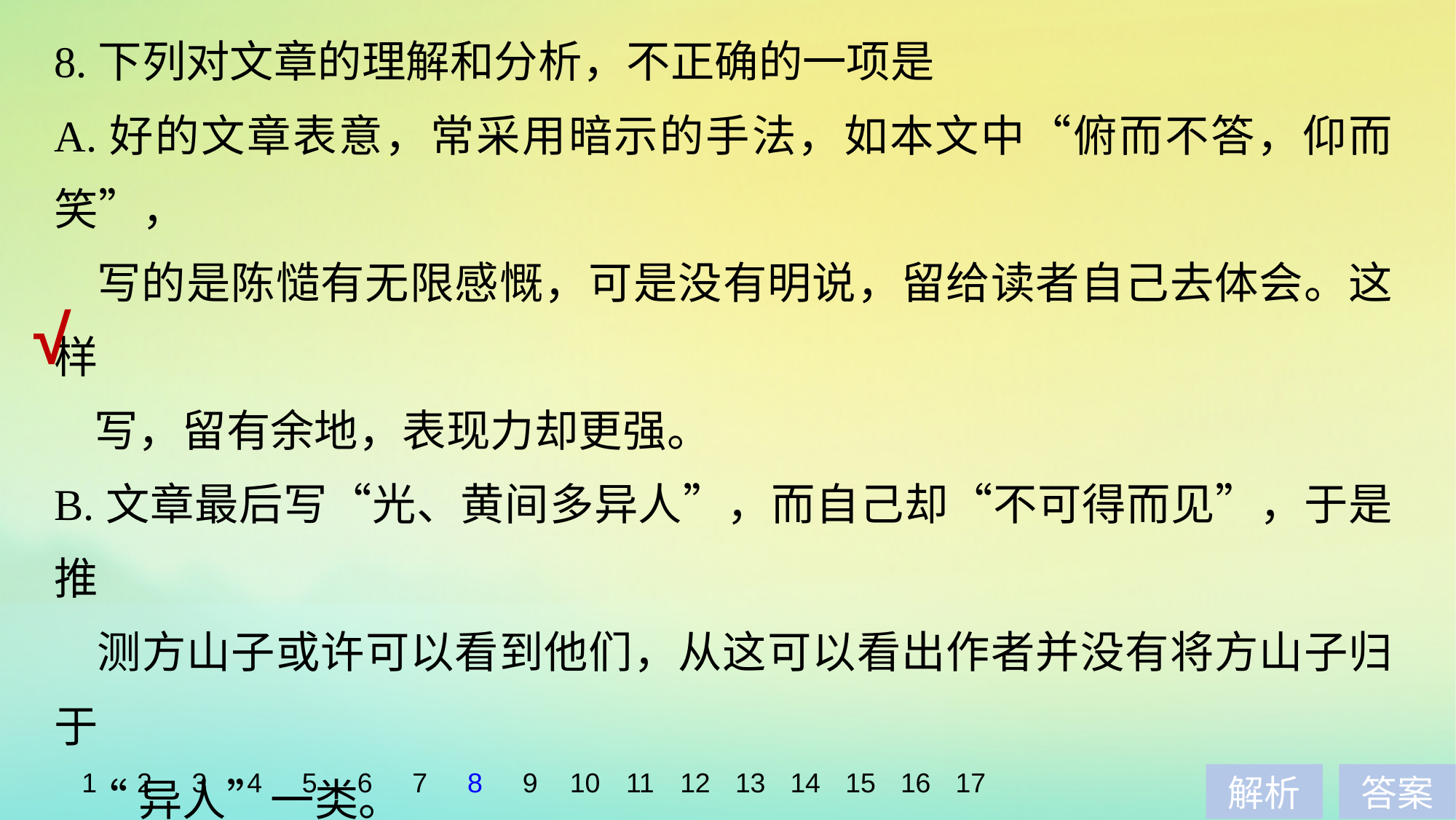

8.下列对文章的理解和分析，不正确的一项是
A.好的文章表意，常采用暗示的手法，如本文中“俯而不答，仰而笑”，
   写的是陈慥有无限感慨，可是没有明说，留给读者自己去体会。这样
   写，留有余地，表现力却更强。
B.文章最后写“光、黄间多异人”，而自己却“不可得而见”，于是推
   测方山子或许可以看到他们，从这可以看出作者并没有将方山子归于
   “异人”一类。
C.本文与一般的传记不同，不是以陈慥的经历为线索，而是以自己的观
   感为线索，这样写，内容就显得更真实，更富于情趣。
D.文中描写陈慥的语句，简洁而生动。能够使读者如闻其声，如见其人。
√
1
2
3
4
5
6
7
8
9
10
11
12
13
14
15
16
17
解析
答案